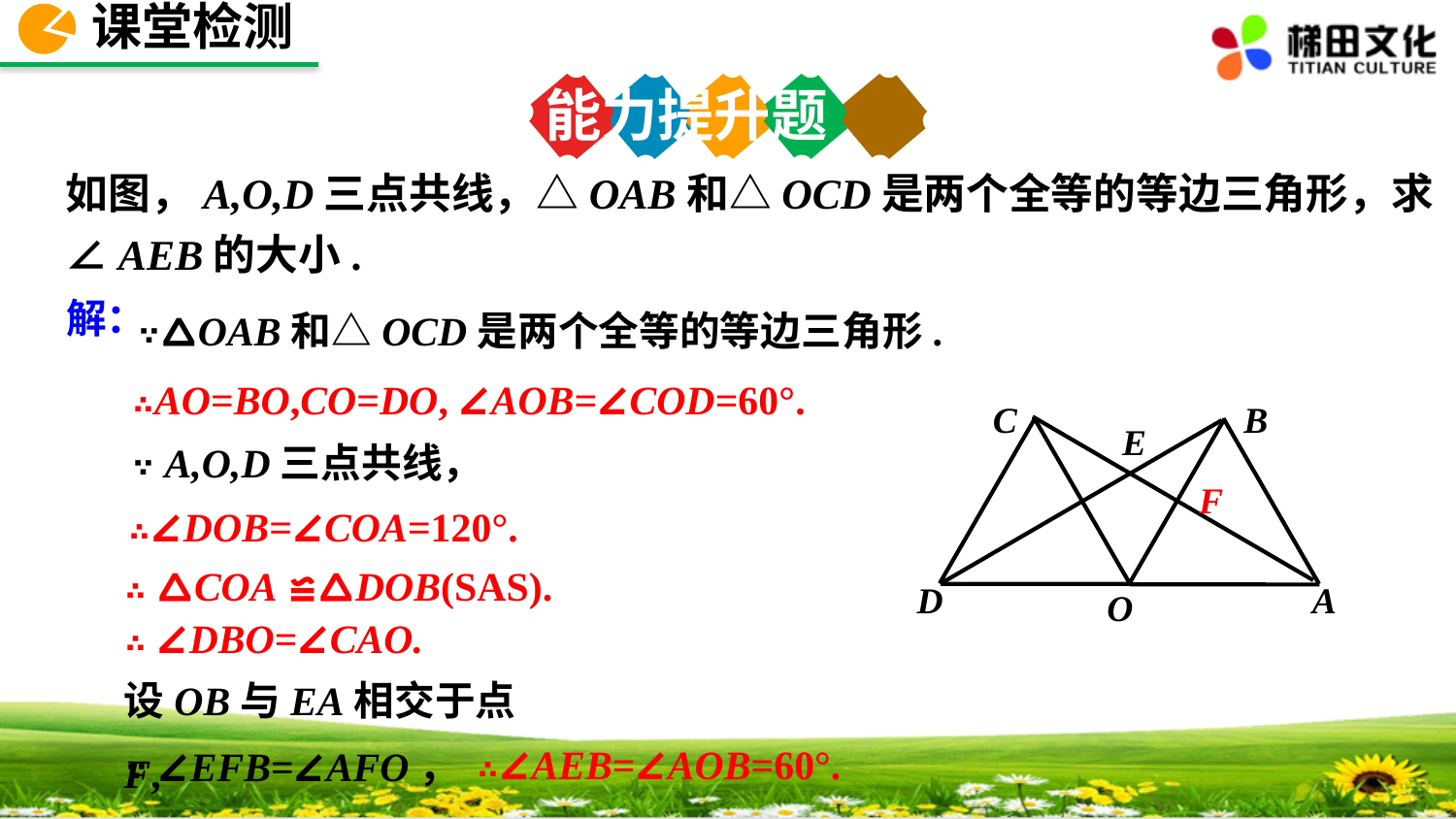

课堂检测

能力提升题

如图，A,O,D三点共线，△OAB和△OCD是两个全等的等边三角形，求∠AEB的大小.
∵△OAB和△OCD是两个全等的等边三角形.
解：
∴AO=BO,CO=DO, ∠AOB=∠COD=60°.

C
B
D
A
O
E
∵ A,O,D三点共线，
∴∠DOB=∠COA=120°.
F
∴ △COA ≌△DOB(SAS).
∴ ∠DBO=∠CAO.
设OB与EA相交于点F,
∴∠AEB=∠AOB=60°.
∵ ∠EFB=∠AFO，